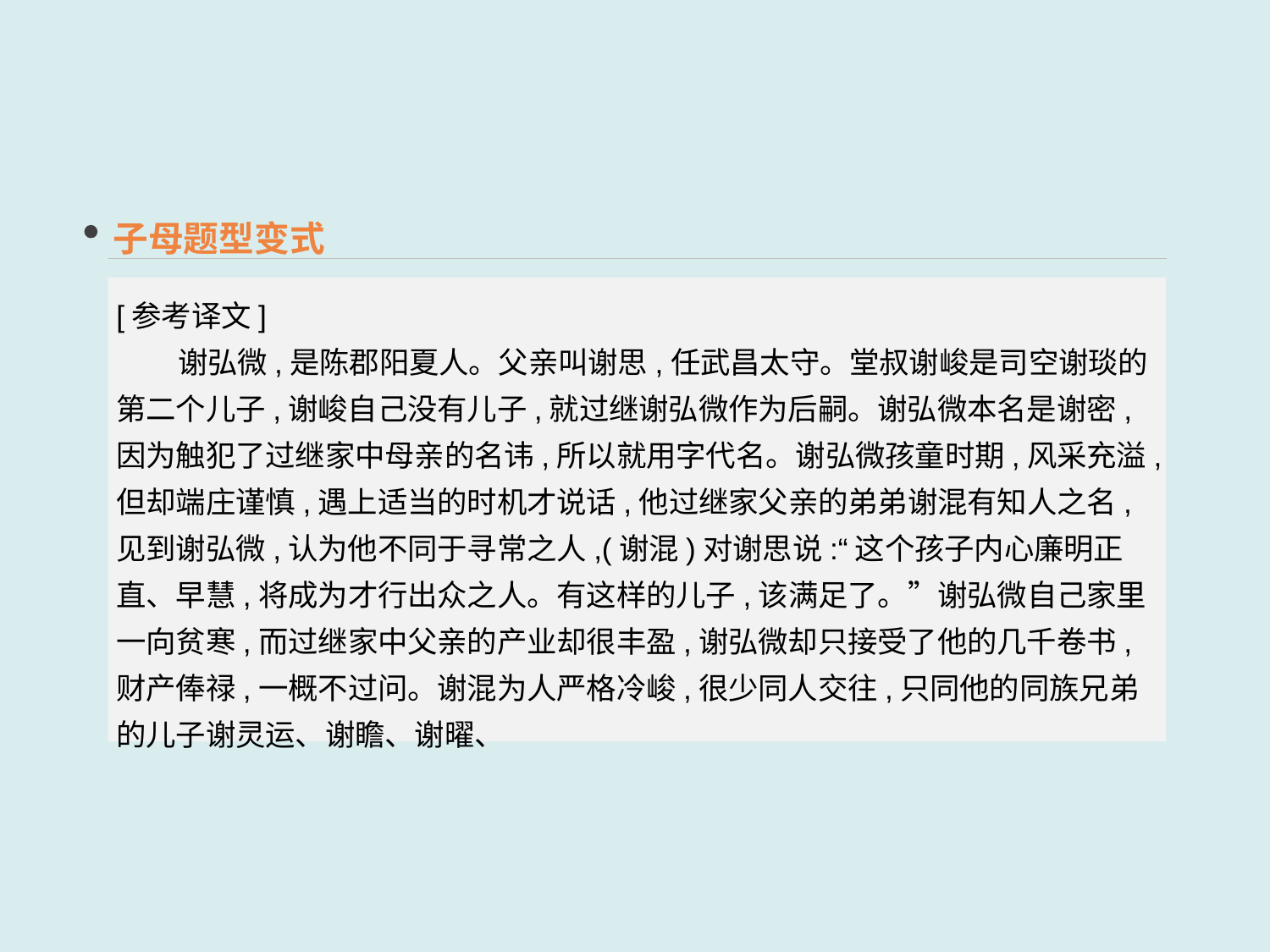

子母题型变式

[参考译文]
        谢弘微,是陈郡阳夏人。父亲叫谢思,任武昌太守。堂叔谢峻是司空谢琰的第二个儿子,谢峻自己没有儿子,就过继谢弘微作为后嗣。谢弘微本名是谢密,因为触犯了过继家中母亲的名讳,所以就用字代名。谢弘微孩童时期,风采充溢,但却端庄谨慎,遇上适当的时机才说话,他过继家父亲的弟弟谢混有知人之名,见到谢弘微,认为他不同于寻常之人,(谢混)对谢思说:“这个孩子内心廉明正直、早慧,将成为才行出众之人。有这样的儿子,该满足了。”谢弘微自己家里一向贫寒,而过继家中父亲的产业却很丰盈,谢弘微却只接受了他的几千卷书,财产俸禄,一概不过问。谢混为人严格冷峻,很少同人交往,只同他的同族兄弟的儿子谢灵运、谢瞻、谢曜、